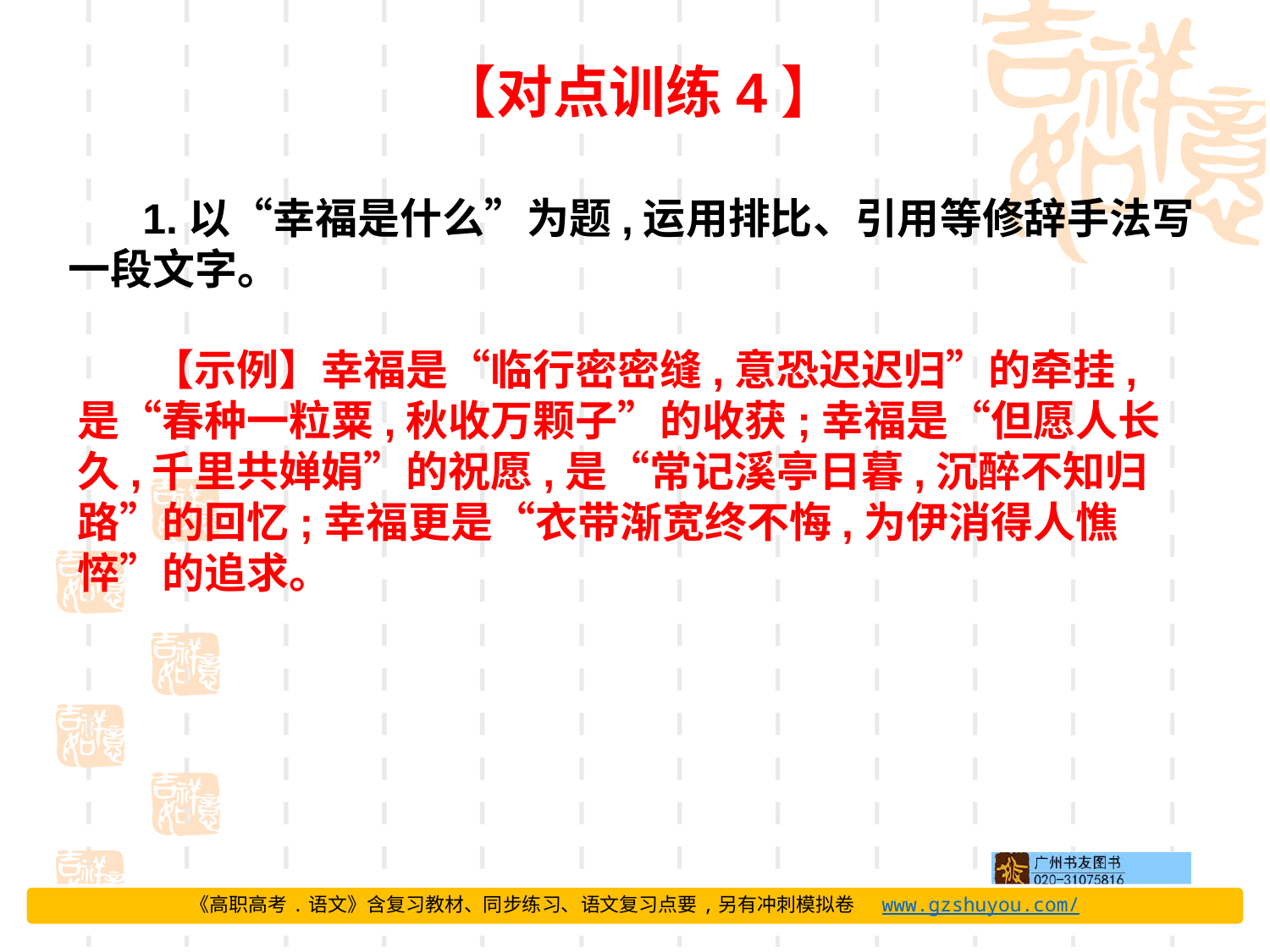

【对点训练4】

1.以“幸福是什么”为题,运用排比、引用等修辞手法写一段文字。
【示例】幸福是“临行密密缝,意恐迟迟归”的牵挂,是“春种一粒粟,秋收万颗子”的收获;幸福是“但愿人长久,千里共婵娟”的祝愿,是“常记溪亭日暮,沉醉不知归路”的回忆;幸福更是“衣带渐宽终不悔,为伊消得人憔悴”的追求。